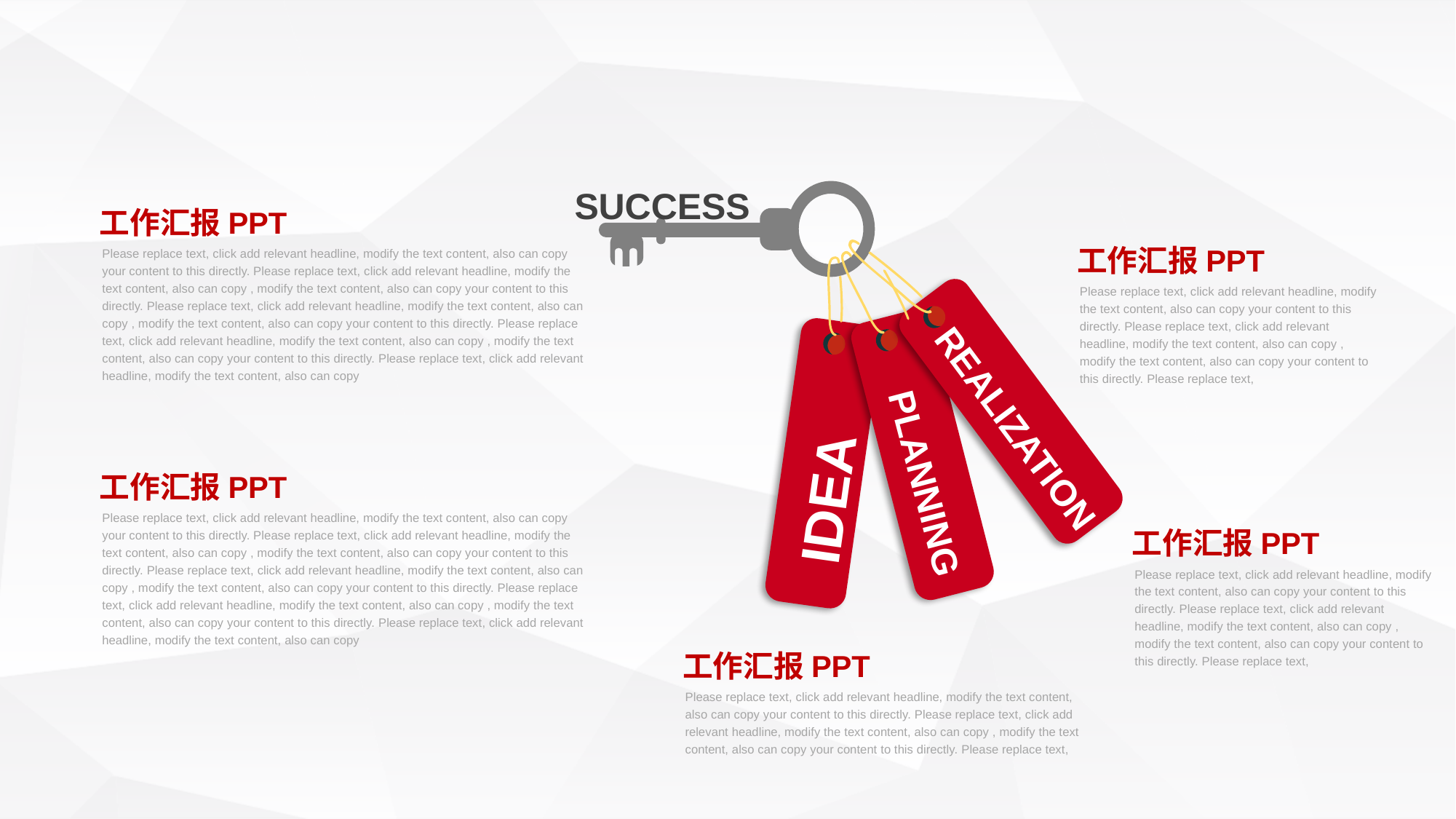

SUCCESS

REALIZATION
PLANNING
IDEA
工作汇报PPT
工作汇报PPT
Please replace text, click add relevant headline, modify the text content, also can copy your content to this directly. Please replace text, click add relevant headline, modify the text content, also can copy , modify the text content, also can copy your content to this directly. Please replace text, click add relevant headline, modify the text content, also can copy , modify the text content, also can copy your content to this directly. Please replace text, click add relevant headline, modify the text content, also can copy , modify the text content, also can copy your content to this directly. Please replace text, click add relevant headline, modify the text content, also can copy
Please replace text, click add relevant headline, modify the text content, also can copy your content to this directly. Please replace text, click add relevant headline, modify the text content, also can copy , modify the text content, also can copy your content to this directly. Please replace text,
工作汇报PPT
Please replace text, click add relevant headline, modify the text content, also can copy your content to this directly. Please replace text, click add relevant headline, modify the text content, also can copy , modify the text content, also can copy your content to this directly. Please replace text, click add relevant headline, modify the text content, also can copy , modify the text content, also can copy your content to this directly. Please replace text, click add relevant headline, modify the text content, also can copy , modify the text content, also can copy your content to this directly. Please replace text, click add relevant headline, modify the text content, also can copy
工作汇报PPT
Please replace text, click add relevant headline, modify the text content, also can copy your content to this directly. Please replace text, click add relevant headline, modify the text content, also can copy , modify the text content, also can copy your content to this directly. Please replace text,
工作汇报PPT
Please replace text, click add relevant headline, modify the text content, also can copy your content to this directly. Please replace text, click add relevant headline, modify the text content, also can copy , modify the text content, also can copy your content to this directly. Please replace text,